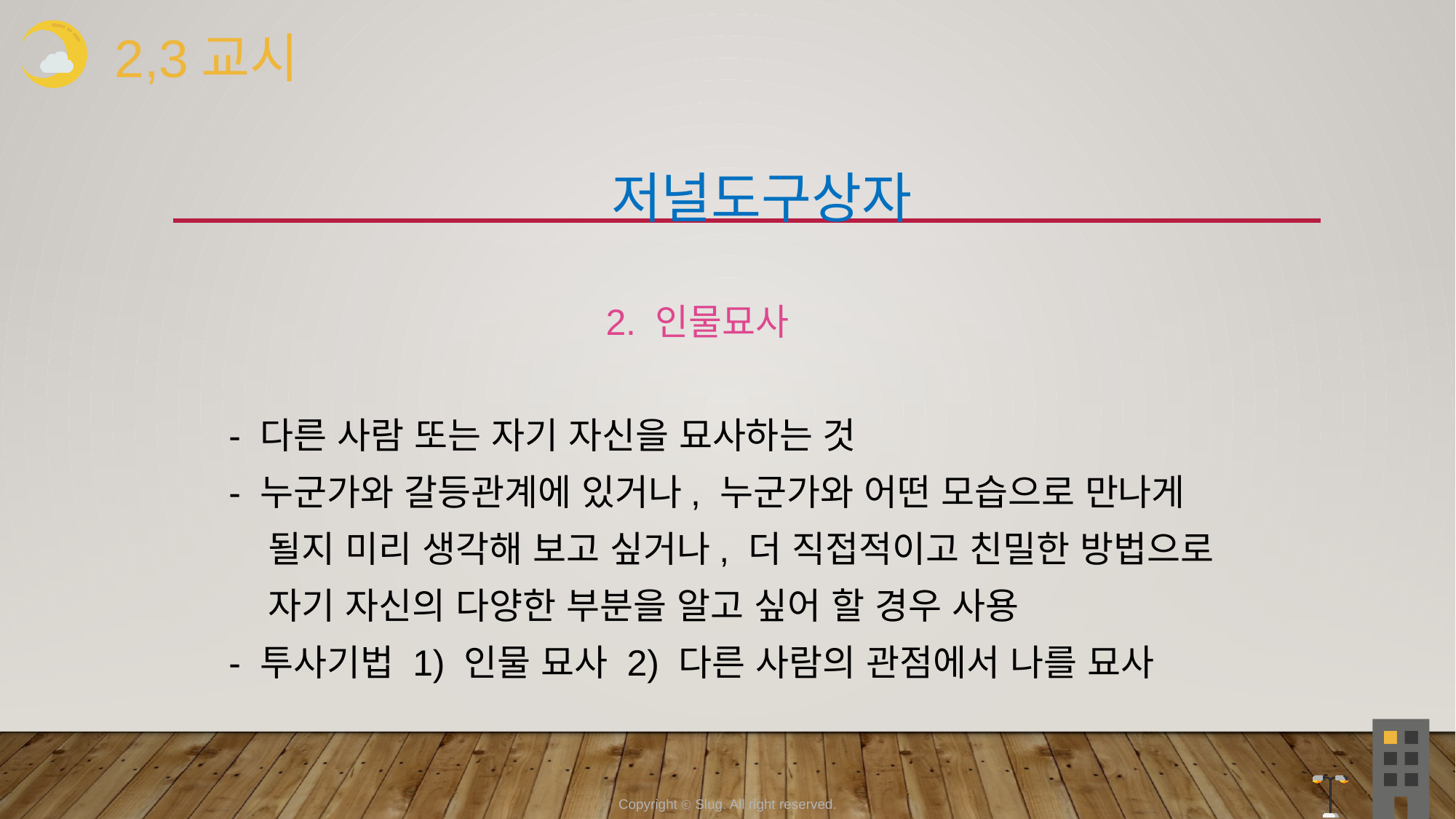

2,3교시

 저널도구상자

                                       2. 인물묘사

  - 다른 사람 또는 자기 자신을 묘사하는 것
  - 누군가와 갈등관계에 있거나, 누군가와 어떤 모습으로 만나게
     될지 미리 생각해 보고 싶거나, 더 직접적이고 친밀한 방법으로
     자기 자신의 다양한 부분을 알고 싶어 할 경우 사용
  - 투사기법 1) 인물 묘사 2) 다른 사람의 관점에서 나를 묘사

Copyright ⓒ Slug. All right reserved.